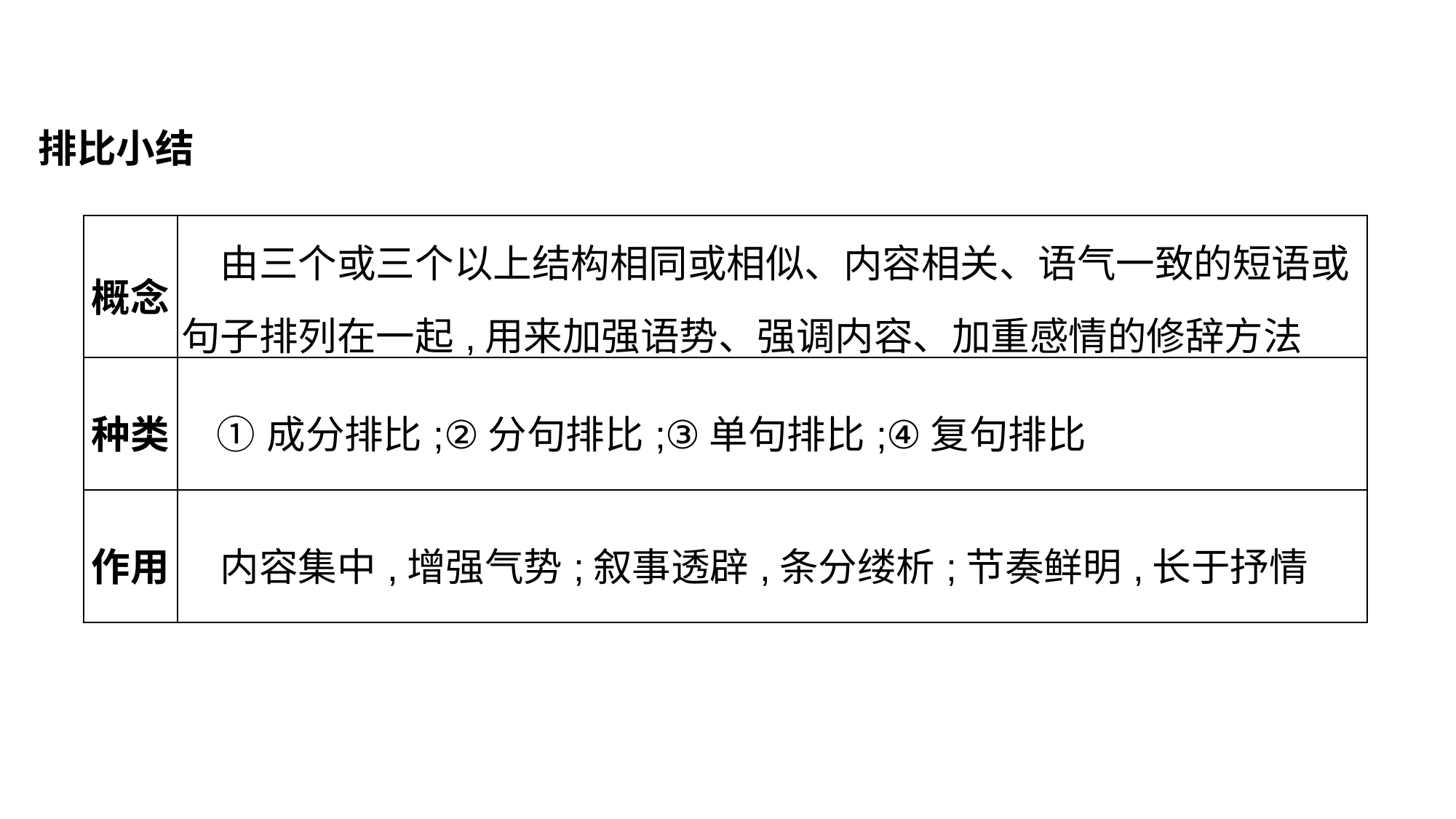

排比小结
| 概念 | 由三个或三个以上结构相同或相似、内容相关、语气一致的短语或句子排列在一起,用来加强语势、强调内容、加重感情的修辞方法 |
| --- | --- |
| 种类 | ①成分排比;②分句排比;③单句排比;④复句排比 |
| 作用 | 内容集中,增强气势;叙事透辟,条分缕析;节奏鲜明,长于抒情 |